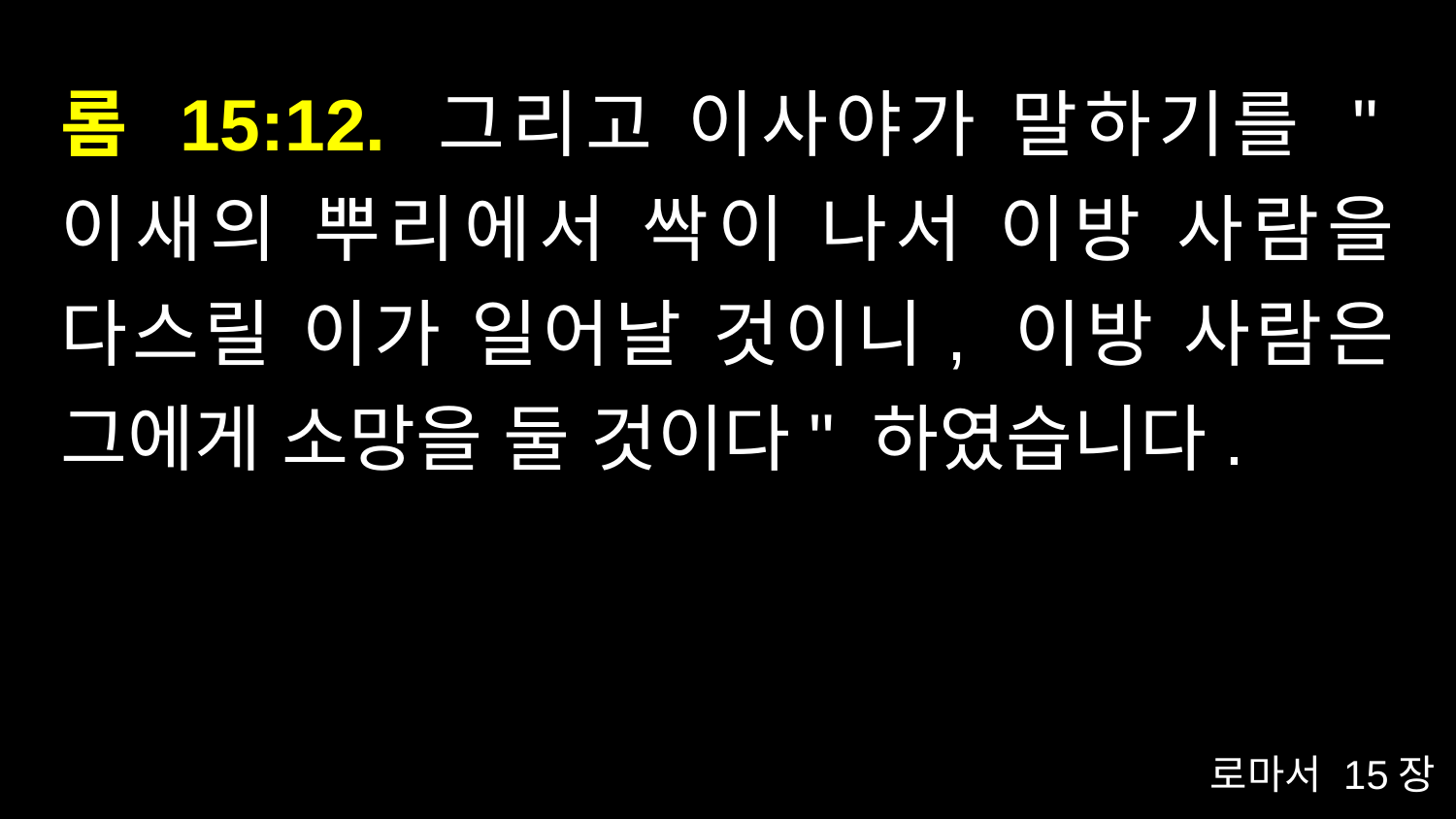

# 롬 15:12. 그리고 이사야가 말하기를 "이새의 뿌리에서 싹이 나서 이방 사람을 다스릴 이가 일어날 것이니, 이방 사람은 그에게 소망을 둘 것이다" 하였습니다.
로마서 15장